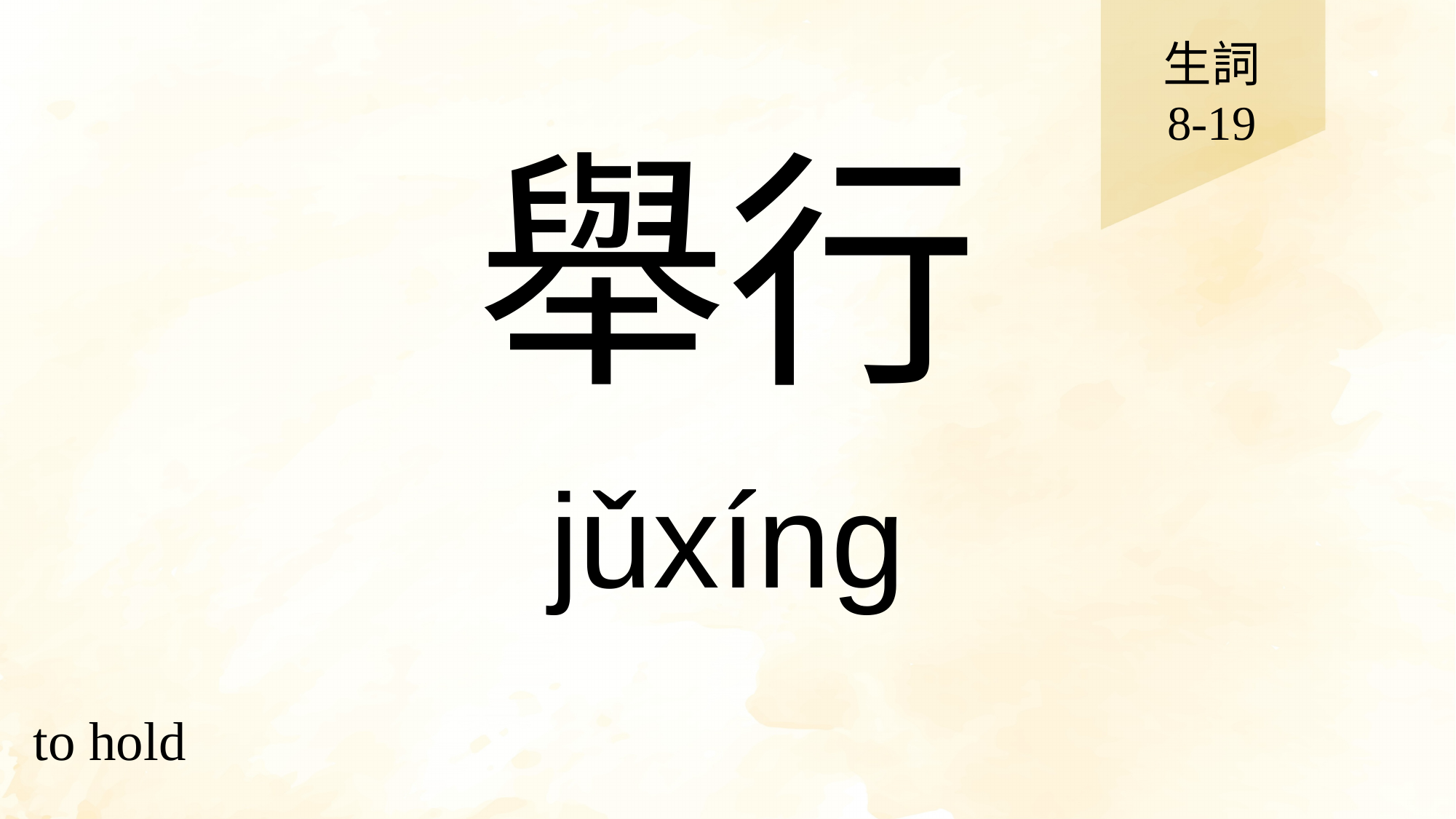

生詞
8-19
# 舉行
jǔxíng
to hold